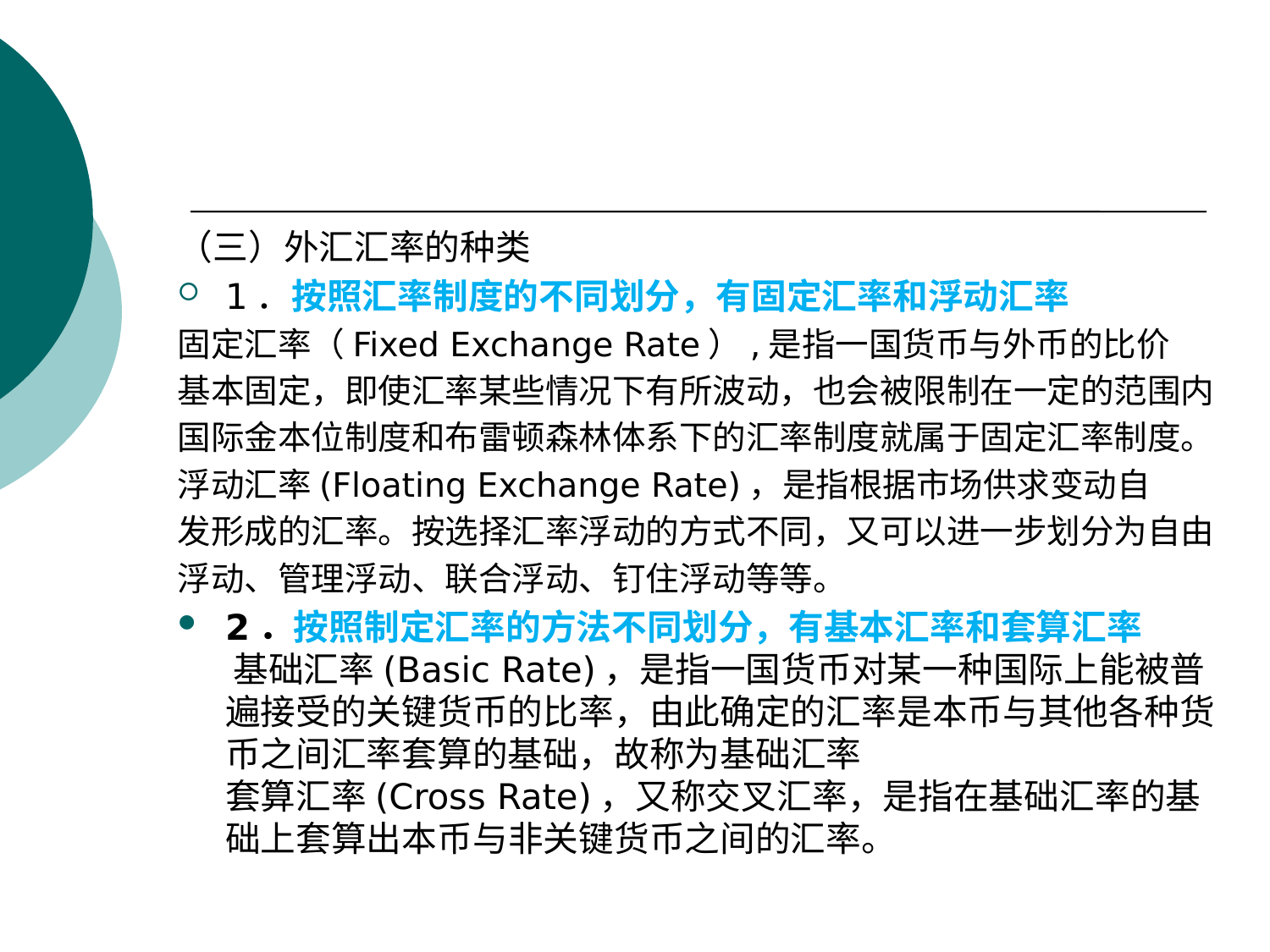

#
（三）外汇汇率的种类
1．按照汇率制度的不同划分，有固定汇率和浮动汇率
固定汇率（Fixed Exchange Rate）,是指一国货币与外币的比价
基本固定，即使汇率某些情况下有所波动，也会被限制在一定的范围内
国际金本位制度和布雷顿森林体系下的汇率制度就属于固定汇率制度。
浮动汇率(Floating Exchange Rate)，是指根据市场供求变动自
发形成的汇率。按选择汇率浮动的方式不同，又可以进一步划分为自由
浮动、管理浮动、联合浮动、钉住浮动等等。
2．按照制定汇率的方法不同划分，有基本汇率和套算汇率
 基础汇率(Basic Rate)，是指一国货币对某一种国际上能被普遍接受的关键货币的比率，由此确定的汇率是本币与其他各种货币之间汇率套算的基础，故称为基础汇率
套算汇率(Cross Rate)，又称交叉汇率，是指在基础汇率的基础上套算出本币与非关键货币之间的汇率。